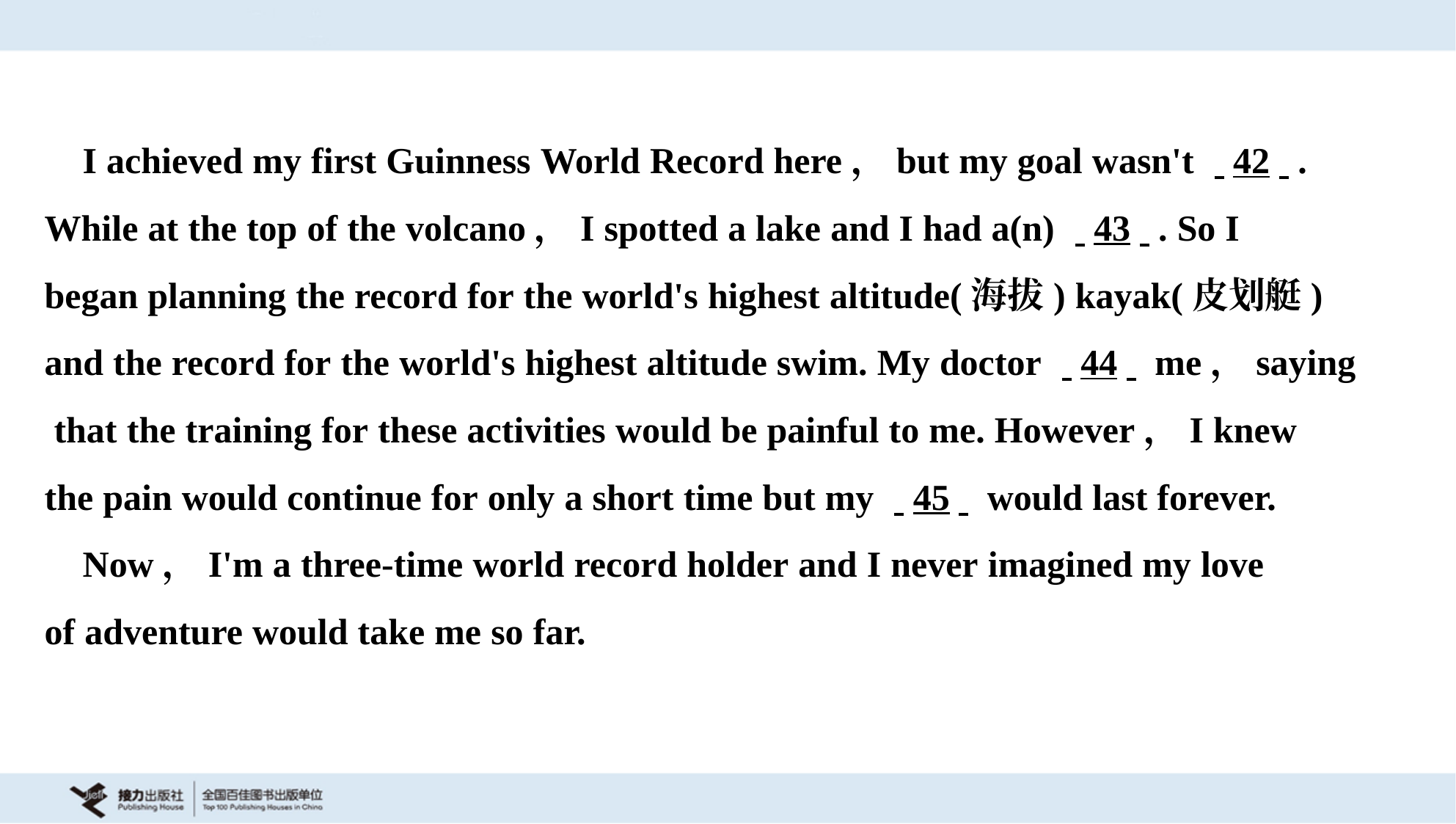

I achieved my first Guinness World Record here，but my goal wasn't . .42. ..
While at the top of the volcano，I spotted a lake and I had a(n) . .43. .. So I
began planning the record for the world's highest altitude(海拔) kayak(皮划艇)
and the record for the world's highest altitude swim. My doctor . .44. . me，saying
 that the training for these activities would be painful to me. However，I knew
the pain would continue for only a short time but my . .45. . would last forever.
    Now，I'm a three-time world record holder and I never imagined my love
of adventure would take me so far.